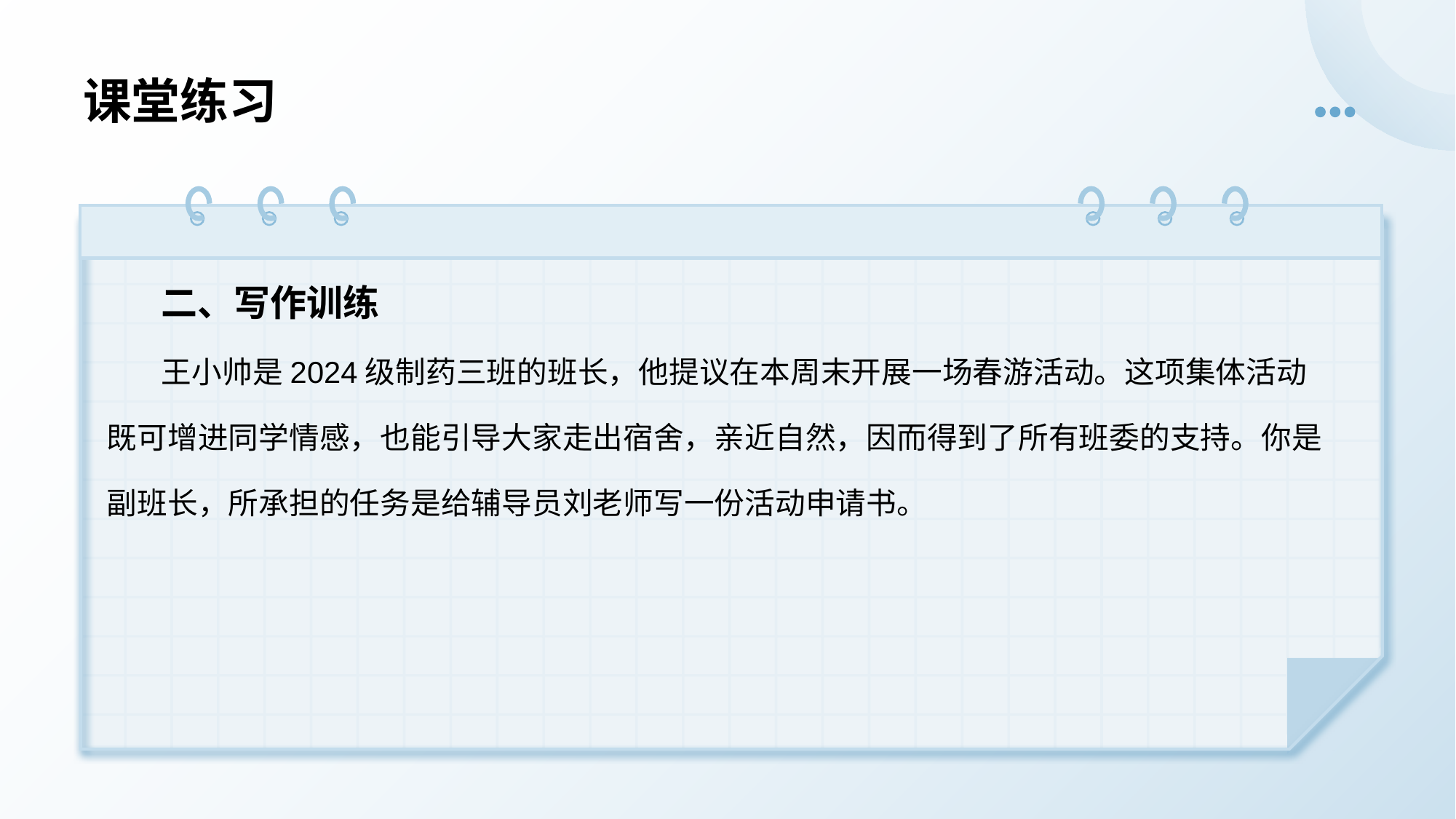

# 课堂练习
二、写作训练
王小帅是2024级制药三班的班长，他提议在本周末开展一场春游活动。这项集体活动既可增进同学情感，也能引导大家走出宿舍，亲近自然，因而得到了所有班委的支持。你是副班长，所承担的任务是给辅导员刘老师写一份活动申请书。